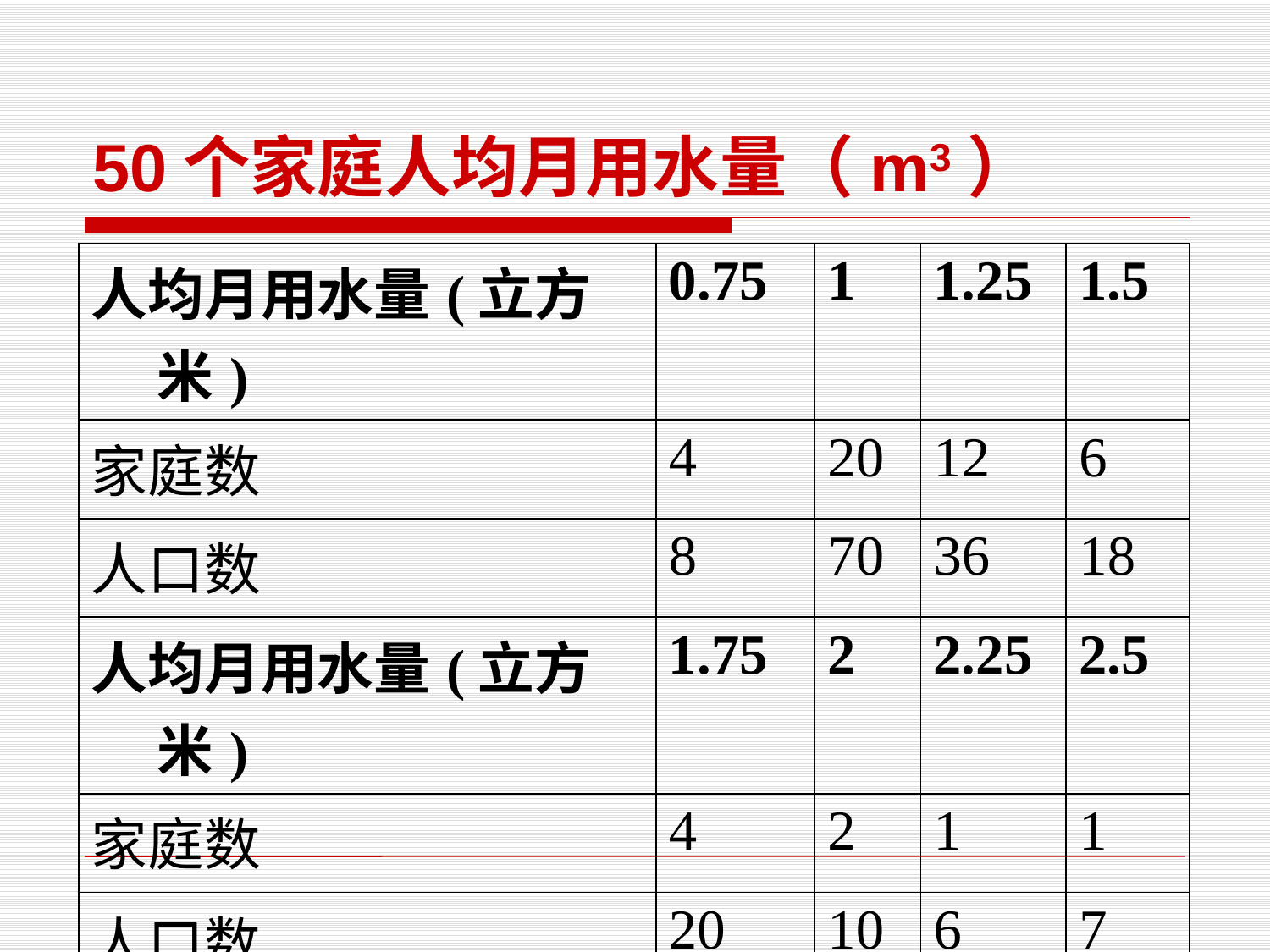

# 50个家庭人均月用水量（m3）
| 人均月用水量(立方米) | 0.75 | 1 | 1.25 | 1.5 |
| --- | --- | --- | --- | --- |
| 家庭数 | 4 | 20 | 12 | 6 |
| 人口数 | 8 | 70 | 36 | 18 |
| 人均月用水量(立方米) | 1.75 | 2 | 2.25 | 2.5 |
| 家庭数 | 4 | 2 | 1 | 1 |
| 人口数 | 20 | 10 | 6 | 7 |